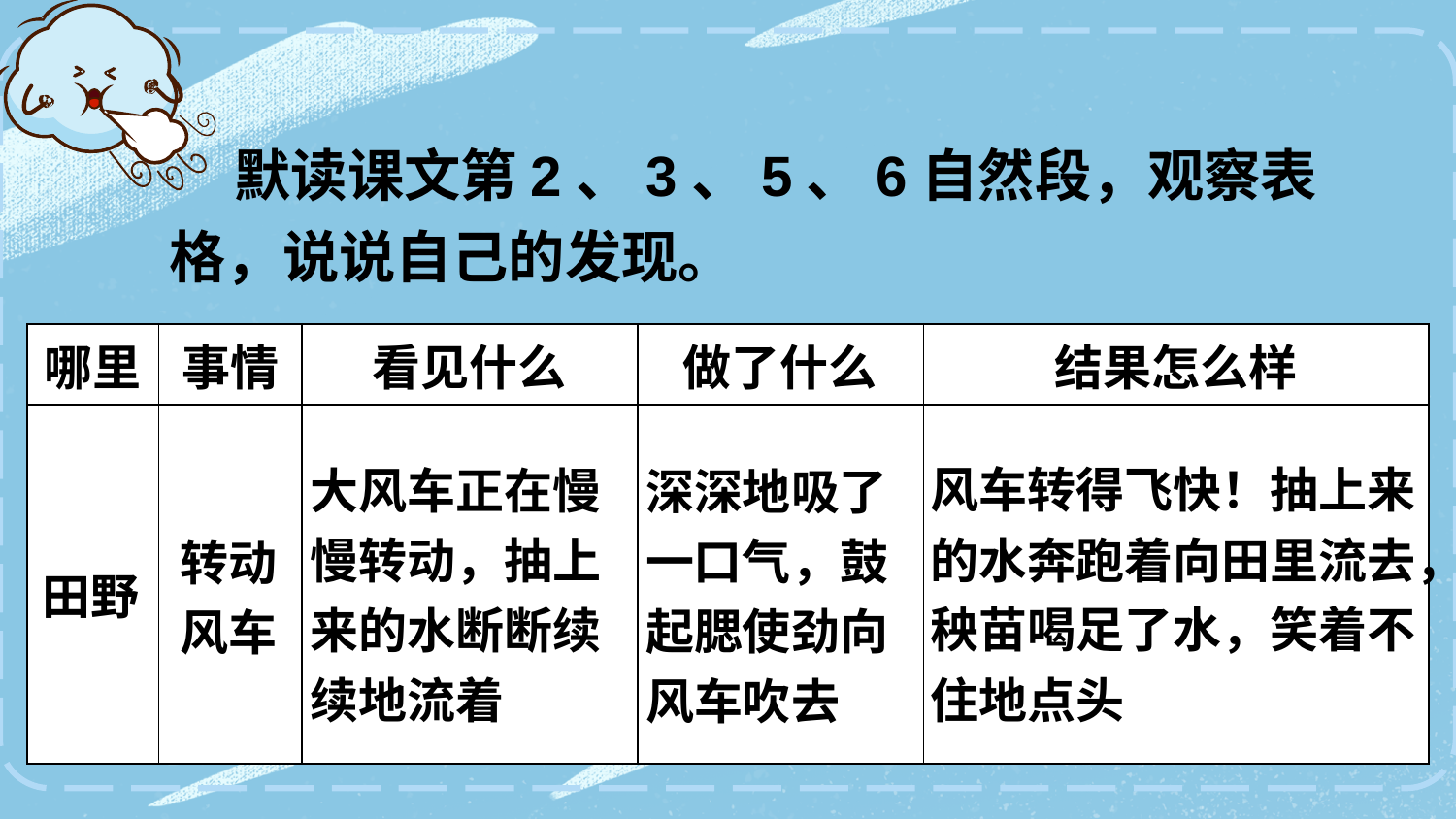

默读课文第2、3、5、6自然段，观察表格，说说自己的发现。
| 哪里 | 事情 | 看见什么 | 做了什么 | 结果怎么样 |
| --- | --- | --- | --- | --- |
|  |  |  |  |  |
风车转得飞快！抽上来的水奔跑着向田里流去，秧苗喝足了水，笑着不住地点头
大风车正在慢慢转动，抽上来的水断断续续地流着
深深地吸了一口气，鼓起腮使劲向风车吹去
转动风车
田野